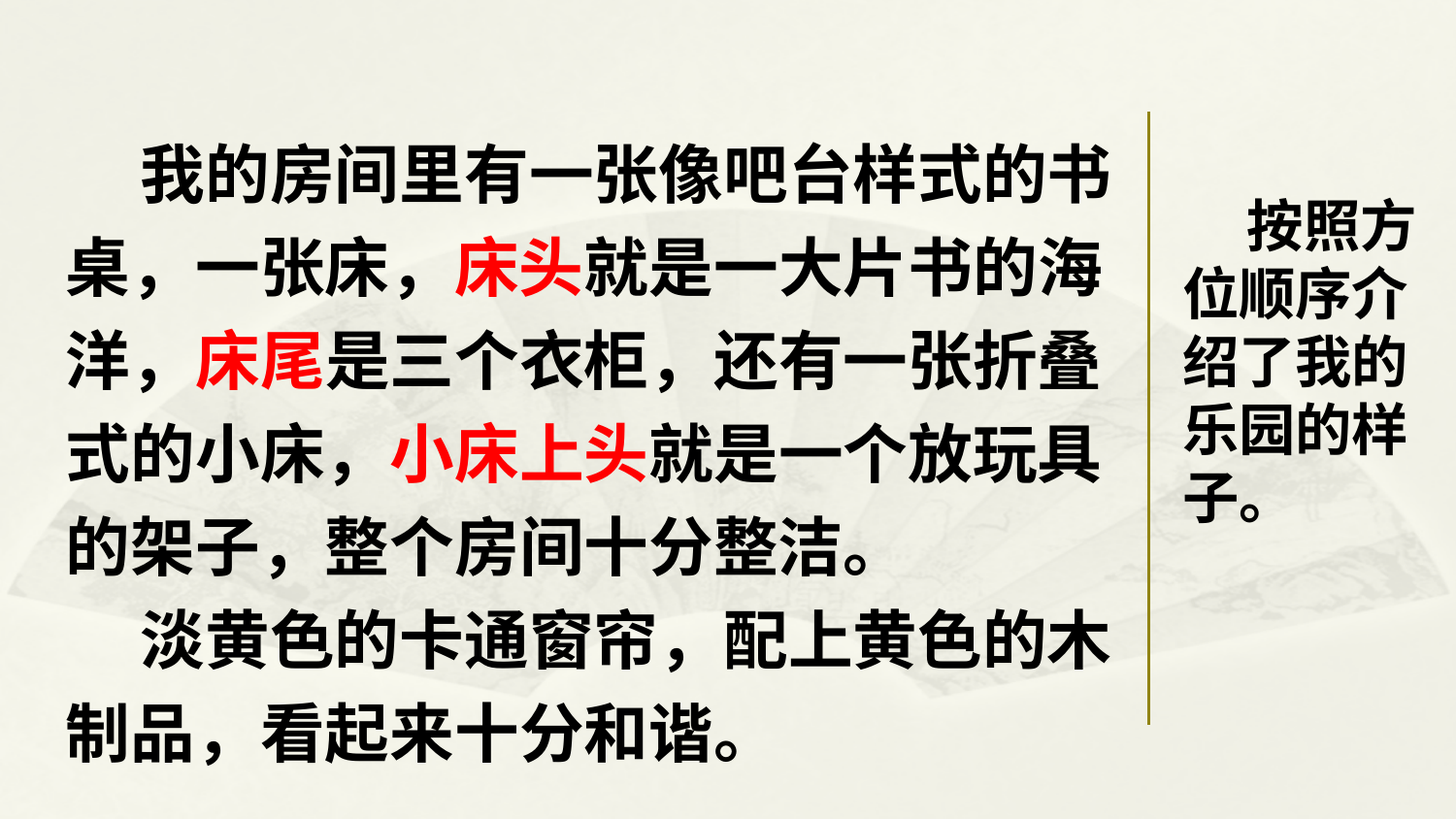

我的房间里有一张像吧台样式的书桌，一张床，床头就是一大片书的海洋，床尾是三个衣柜，还有一张折叠式的小床，小床上头就是一个放玩具的架子，整个房间十分整洁。
    淡黄色的卡通窗帘，配上黄色的木制品，看起来十分和谐。
    按照方位顺序介绍了我的乐园的样子。